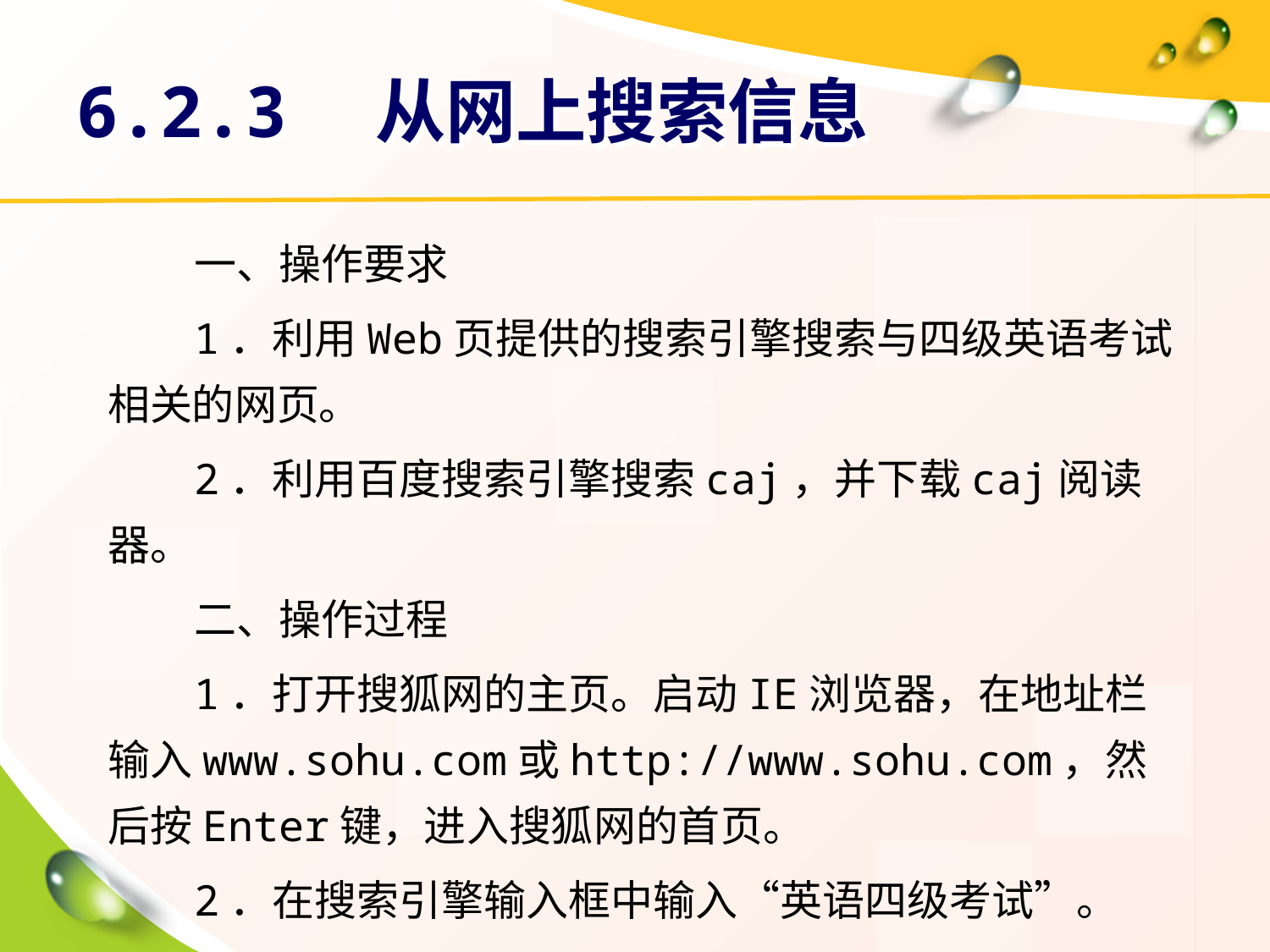

# 6.2.3　从网上搜索信息
一、操作要求
1．利用Web页提供的搜索引擎搜索与四级英语考试相关的网页。
2．利用百度搜索引擎搜索caj，并下载caj阅读器。
二、操作过程
1．打开搜狐网的主页。启动IE浏览器，在地址栏输入www.sohu.com或http://www.sohu.com，然后按Enter键，进入搜狐网的首页。
2．在搜索引擎输入框中输入“英语四级考试”。